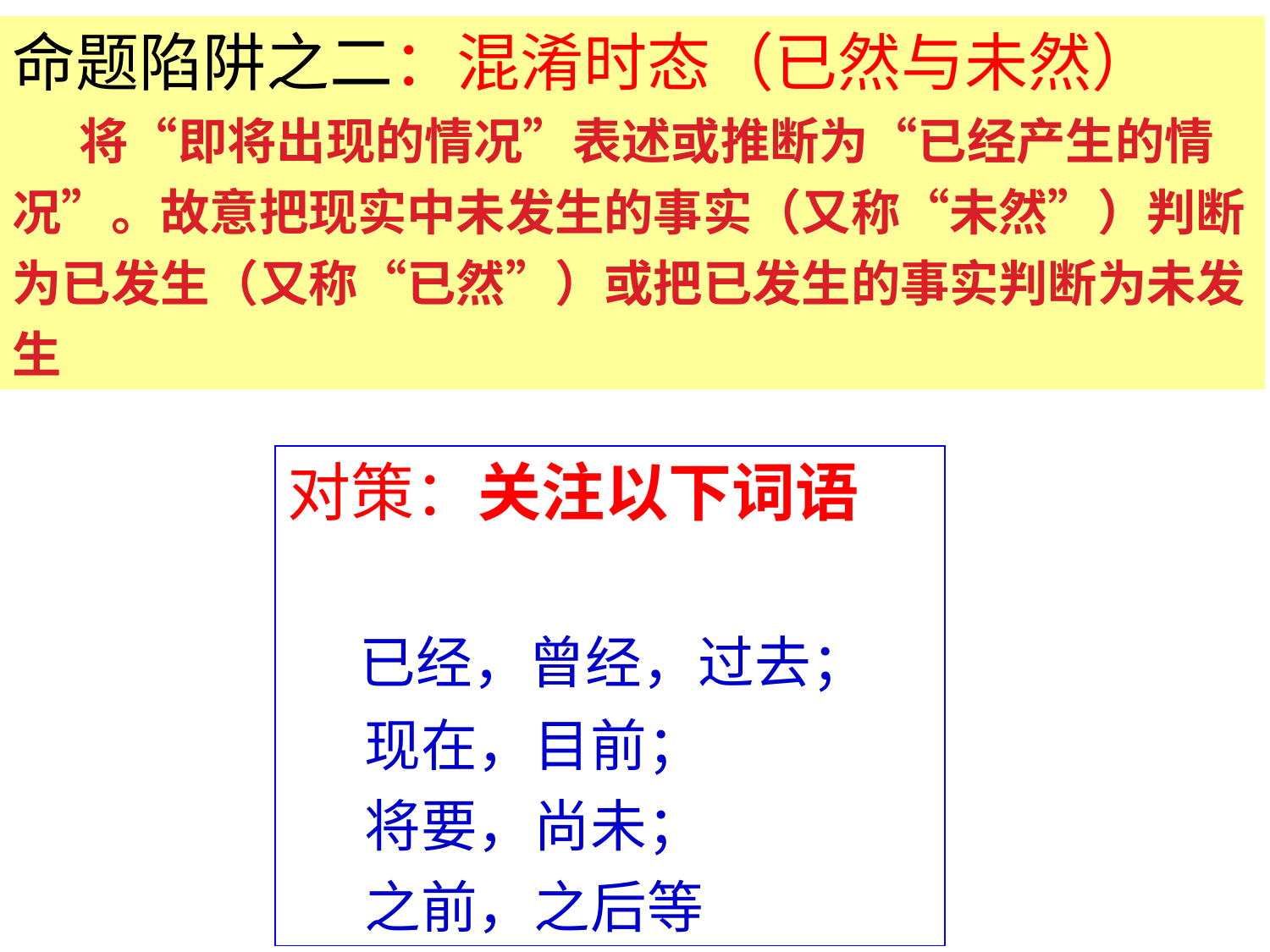

命题陷阱之二：混淆时态（已然与未然）
     将“即将出现的情况”表述或推断为“已经产生的情况”。故意把现实中未发生的事实（又称“未然”）判断为已发生（又称“已然”）或把已发生的事实判断为未发生
对策：关注以下词语

    已经，曾经，过去；
     现在，目前；
     将要，尚未；
     之前，之后等